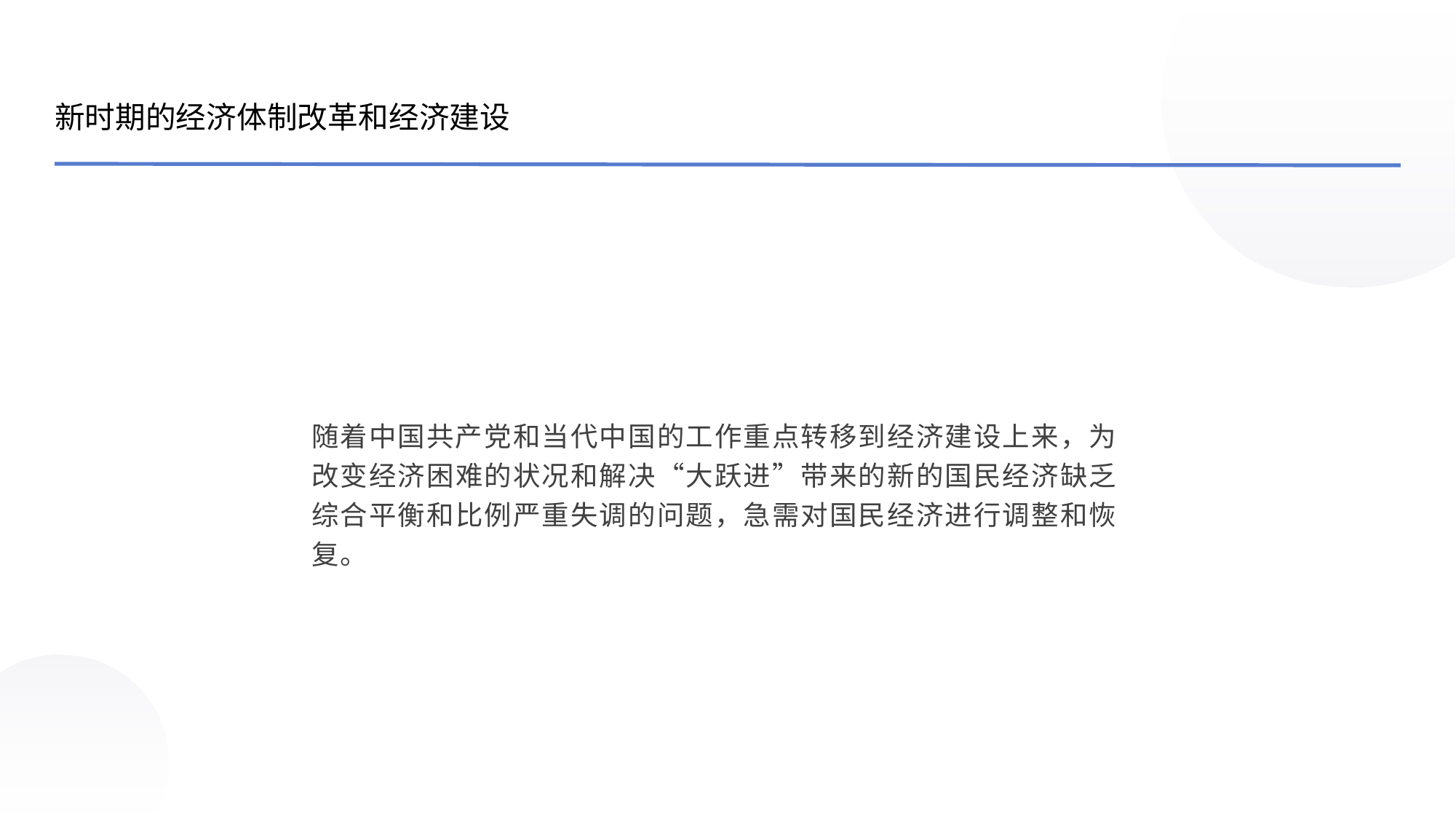

新时期的经济体制改革和经济建设
随着中国共产党和当代中国的工作重点转移到经济建设上来，为改变经济困难的状况和解决“大跃进”带来的新的国民经济缺乏综合平衡和比例严重失调的问题，急需对国民经济进行调整和恢复。